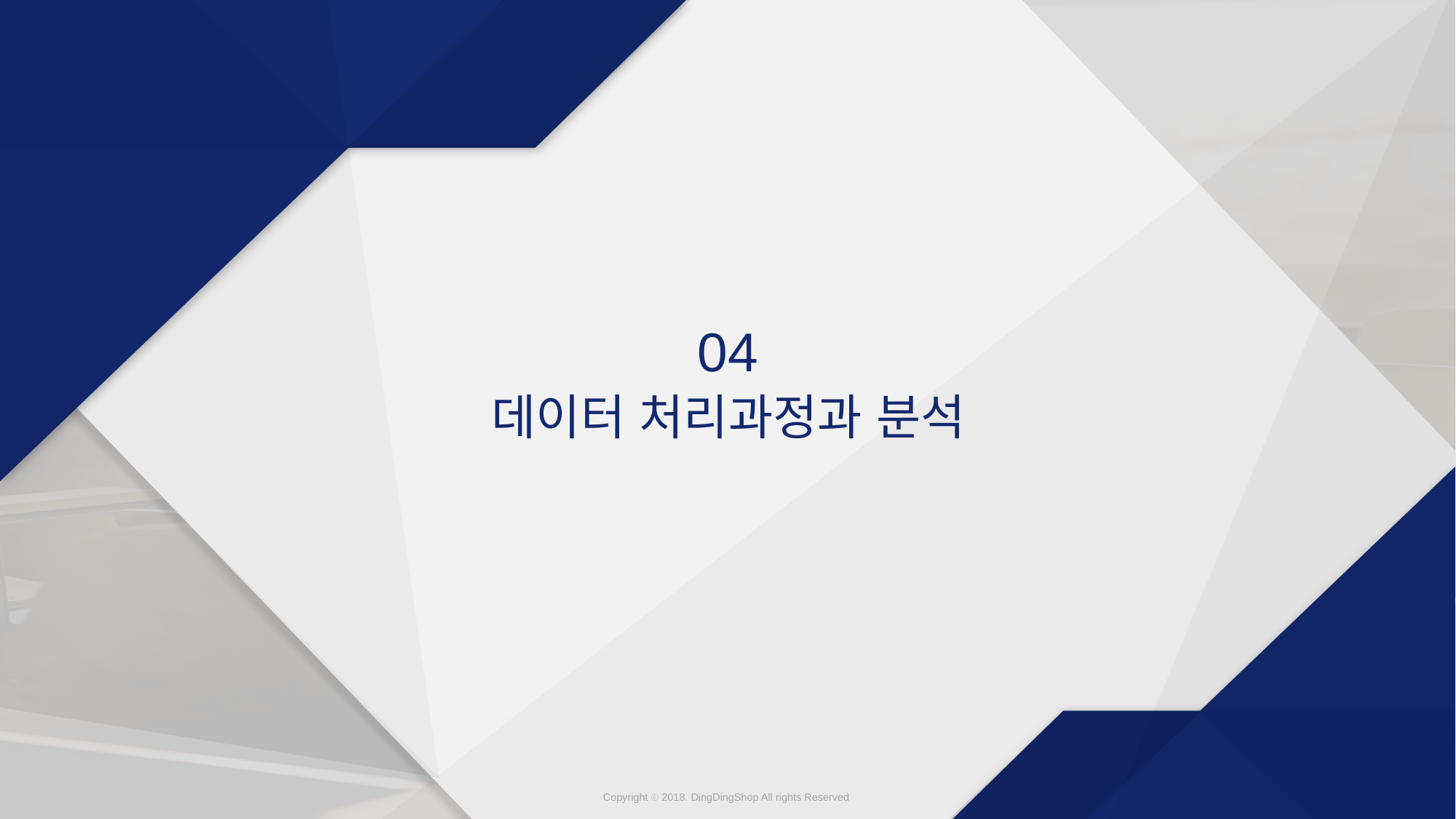

04
데이터 처리과정과 분석

Copyright ⓒ 2018. DingDingShop All rights Reserved